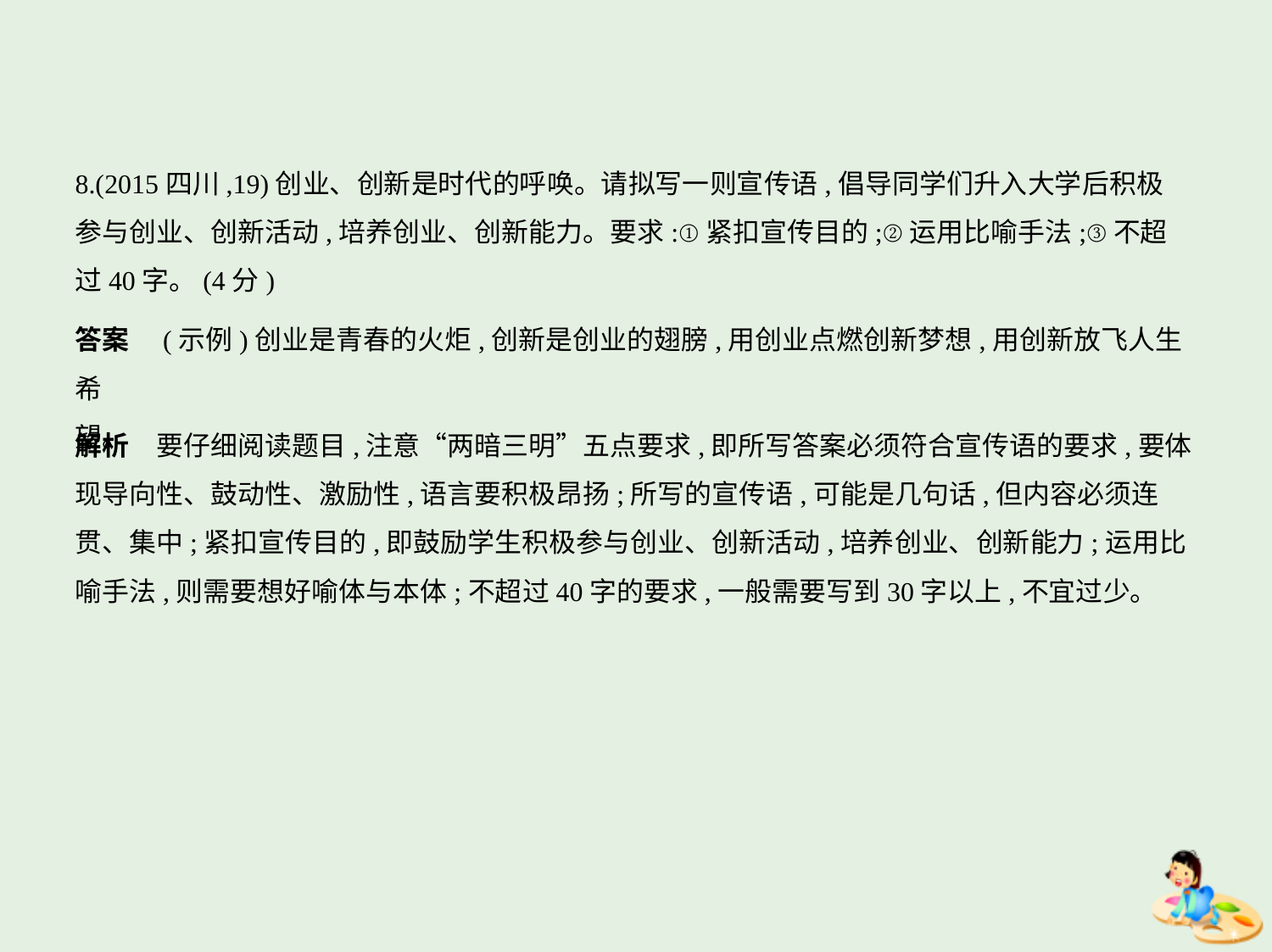

8.(2015四川,19)创业、创新是时代的呼唤。请拟写一则宣传语,倡导同学们升入大学后积极
参与创业、创新活动,培养创业、创新能力。要求:①紧扣宣传目的;②运用比喻手法;③不超
过40字。(4分)
答案　(示例)创业是青春的火炬,创新是创业的翅膀,用创业点燃创新梦想,用创新放飞人生希
望。
解析　要仔细阅读题目,注意“两暗三明”五点要求,即所写答案必须符合宣传语的要求,要体
现导向性、鼓动性、激励性,语言要积极昂扬;所写的宣传语,可能是几句话,但内容必须连
贯、集中;紧扣宣传目的,即鼓励学生积极参与创业、创新活动,培养创业、创新能力;运用比
喻手法,则需要想好喻体与本体;不超过40字的要求,一般需要写到30字以上,不宜过少。